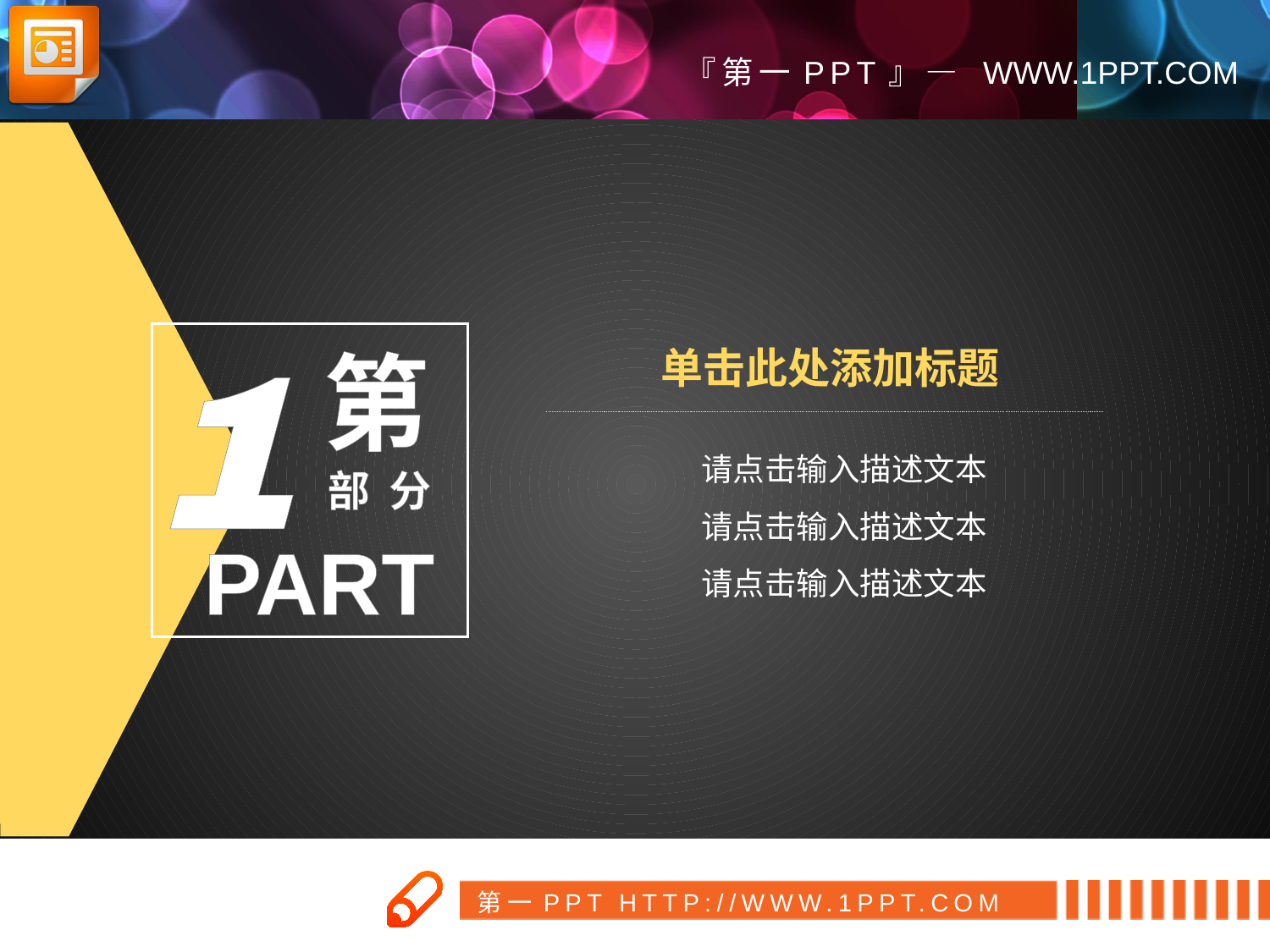

1
第
  部  分
PART

单击此处添加标题

请点击输入描述文本
请点击输入描述文本
请点击输入描述文本